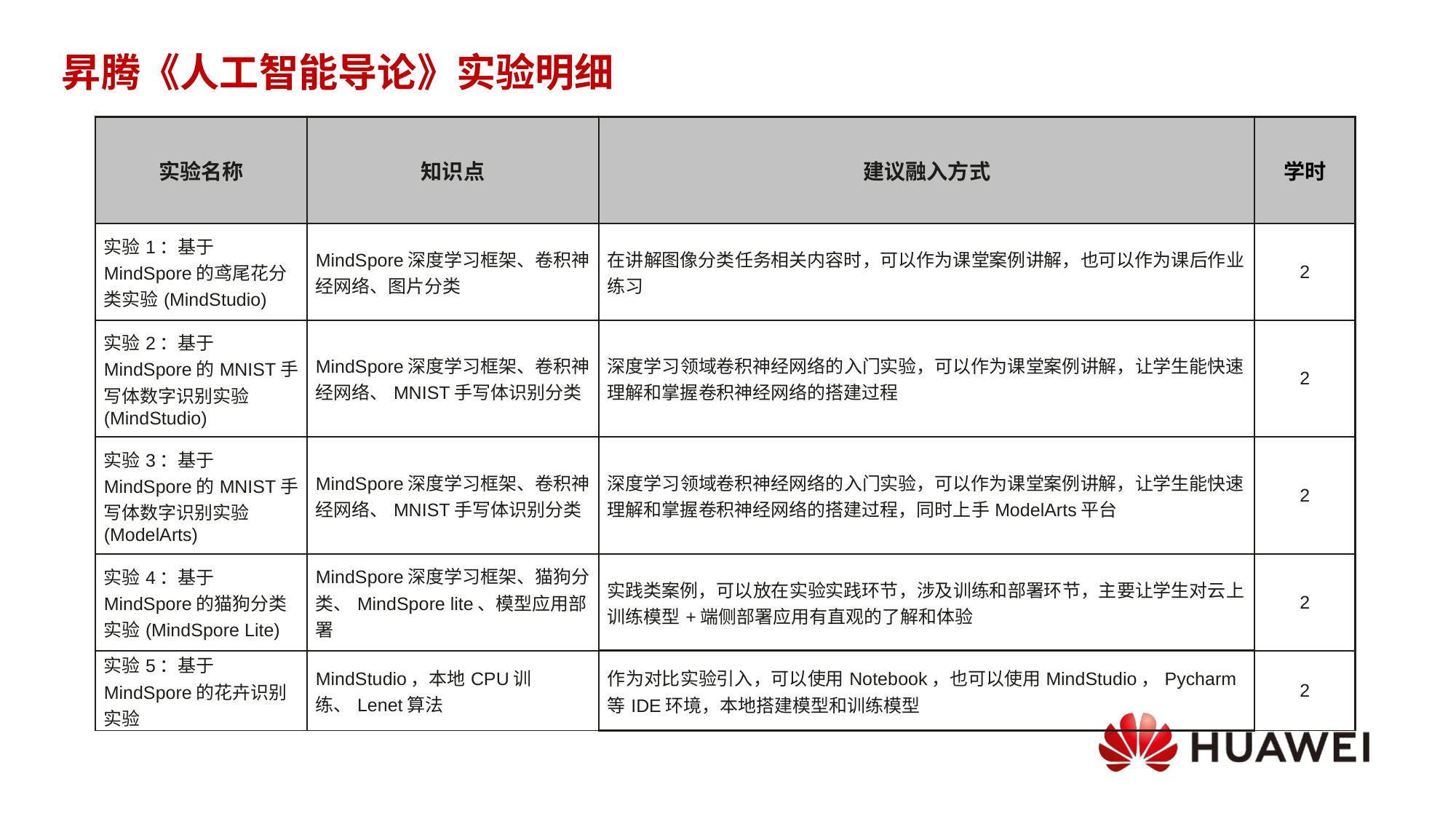

# 昇腾《人工智能导论》实验明细
| 实验名称 | 知识点 | 建议融入方式 | 学时 |
| --- | --- | --- | --- |
| 实验1：基于MindSpore的鸢尾花分类实验(MindStudio) | MindSpore深度学习框架、卷积神经网络、图片分类 | 在讲解图像分类任务相关内容时，可以作为课堂案例讲解，也可以作为课后作业练习 | 2 |
| 实验2：基于MindSpore的MNIST手写体数字识别实验(MindStudio) | MindSpore深度学习框架、卷积神经网络、MNIST手写体识别分类 | 深度学习领域卷积神经网络的入门实验，可以作为课堂案例讲解，让学生能快速理解和掌握卷积神经网络的搭建过程 | 2 |
| 实验3：基于MindSpore的MNIST手写体数字识别实验(ModelArts) | MindSpore深度学习框架、卷积神经网络、MNIST手写体识别分类 | 深度学习领域卷积神经网络的入门实验，可以作为课堂案例讲解，让学生能快速理解和掌握卷积神经网络的搭建过程，同时上手ModelArts平台 | 2 |
| 实验4：基于MindSpore的猫狗分类实验(MindSpore Lite) | MindSpore深度学习框架、猫狗分类、MindSpore lite、模型应用部署 | 实践类案例，可以放在实验实践环节，涉及训练和部署环节，主要让学生对云上训练模型+端侧部署应用有直观的了解和体验 | 2 |
| 实验5：基于MindSpore的花卉识别实验 | MindStudio，本地CPU训练、Lenet算法 | 作为对比实验引入，可以使用Notebook，也可以使用MindStudio，Pycharm等IDE环境，本地搭建模型和训练模型 | 2 |